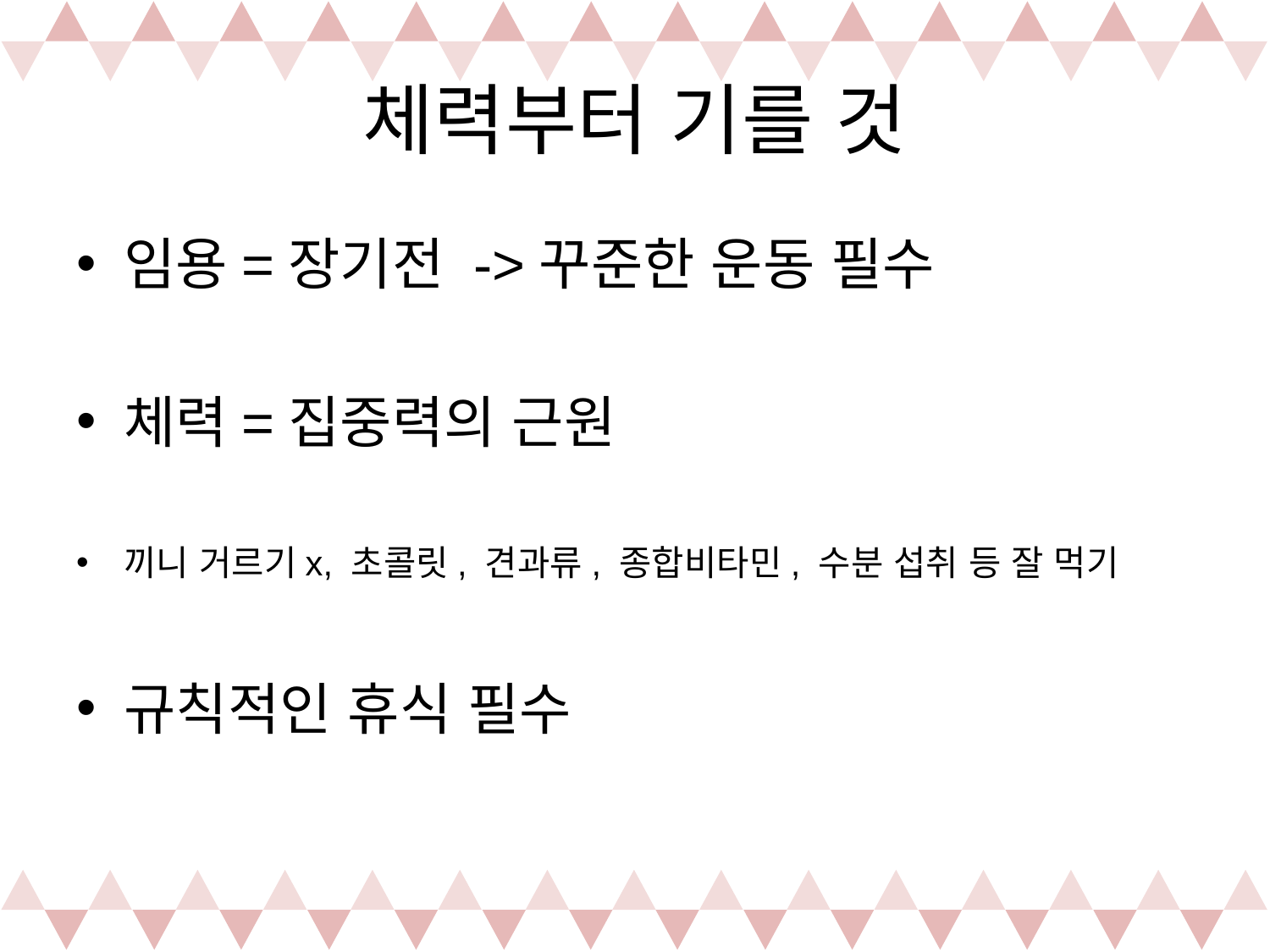

# 체력부터 기를 것
임용=장기전 ->꾸준한 운동 필수

체력=집중력의 근원

끼니 거르기x, 초콜릿, 견과류, 종합비타민, 수분 섭취 등 잘 먹기

규칙적인 휴식 필수